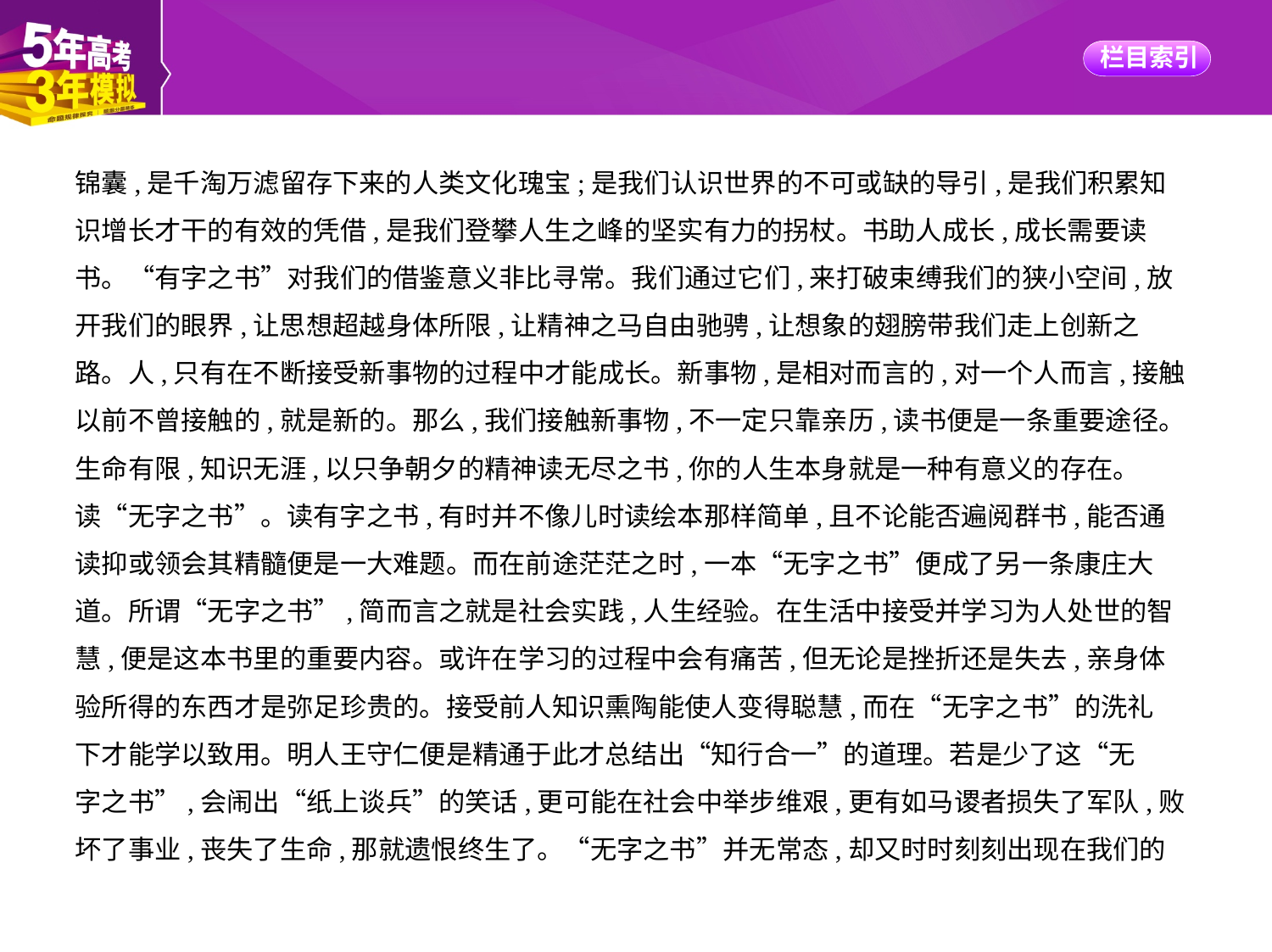

锦囊,是千淘万滤留存下来的人类文化瑰宝;是我们认识世界的不可或缺的导引,是我们积累知
识增长才干的有效的凭借,是我们登攀人生之峰的坚实有力的拐杖。书助人成长,成长需要读
书。“有字之书”对我们的借鉴意义非比寻常。我们通过它们,来打破束缚我们的狭小空间,放
开我们的眼界,让思想超越身体所限,让精神之马自由驰骋,让想象的翅膀带我们走上创新之
路。人,只有在不断接受新事物的过程中才能成长。新事物,是相对而言的,对一个人而言,接触
以前不曾接触的,就是新的。那么,我们接触新事物,不一定只靠亲历,读书便是一条重要途径。
生命有限,知识无涯,以只争朝夕的精神读无尽之书,你的人生本身就是一种有意义的存在。
读“无字之书”。读有字之书,有时并不像儿时读绘本那样简单,且不论能否遍阅群书,能否通
读抑或领会其精髓便是一大难题。而在前途茫茫之时,一本“无字之书”便成了另一条康庄大
道。所谓“无字之书”,简而言之就是社会实践,人生经验。在生活中接受并学习为人处世的智
慧,便是这本书里的重要内容。或许在学习的过程中会有痛苦,但无论是挫折还是失去,亲身体
验所得的东西才是弥足珍贵的。接受前人知识熏陶能使人变得聪慧,而在“无字之书”的洗礼
下才能学以致用。明人王守仁便是精通于此才总结出“知行合一”的道理。若是少了这“无
字之书”,会闹出“纸上谈兵”的笑话,更可能在社会中举步维艰,更有如马谡者损失了军队,败
坏了事业,丧失了生命,那就遗恨终生了。“无字之书”并无常态,却又时时刻刻出现在我们的